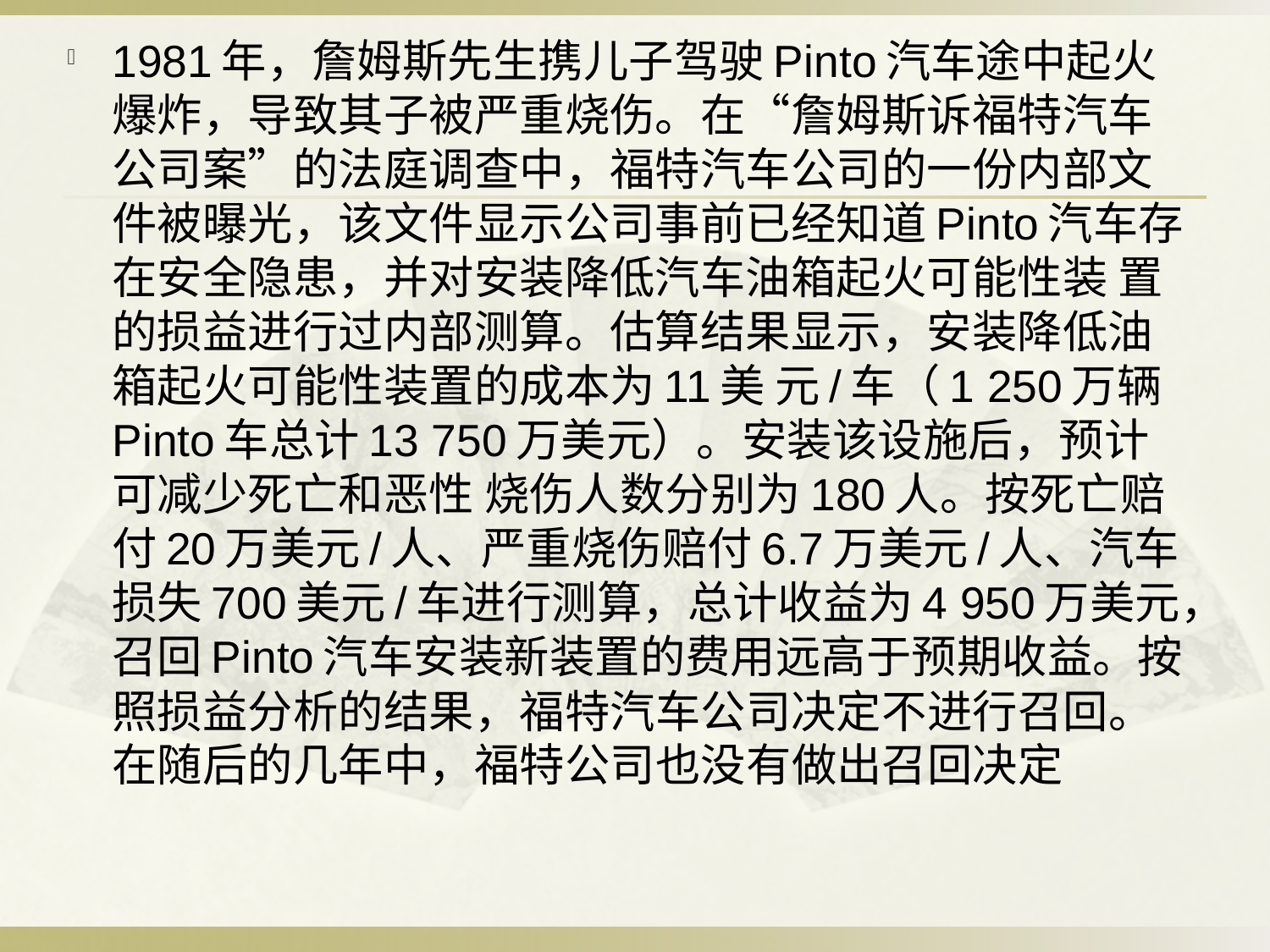

1981年，詹姆斯先生携儿子驾驶Pinto汽车途中起火爆炸，导致其子被严重烧伤。在“詹姆斯诉福特汽车公司案”的法庭调查中，福特汽车公司的一份内部文件被曝光，该文件显示公司事前已经知道Pinto汽车存在安全隐患，并对安装降低汽车油箱起火可能性装 置的损益进行过内部测算。估算结果显示，安装降低油箱起火可能性装置的成本为11美 元/车（1 250万辆Pinto车总计13 750万美元）。安装该设施后，预计可减少死亡和恶性 烧伤人数分别为180人。按死亡赔付20万美元/人、严重烧伤赔付6.7万美元/人、汽车损失700美元/车进行测算，总计收益为4 950万美元，召回Pinto汽车安装新装置的费用远高于预期收益。按照损益分析的结果，福特汽车公司决定不进行召回。在随后的几年中，福特公司也没有做出召回决定